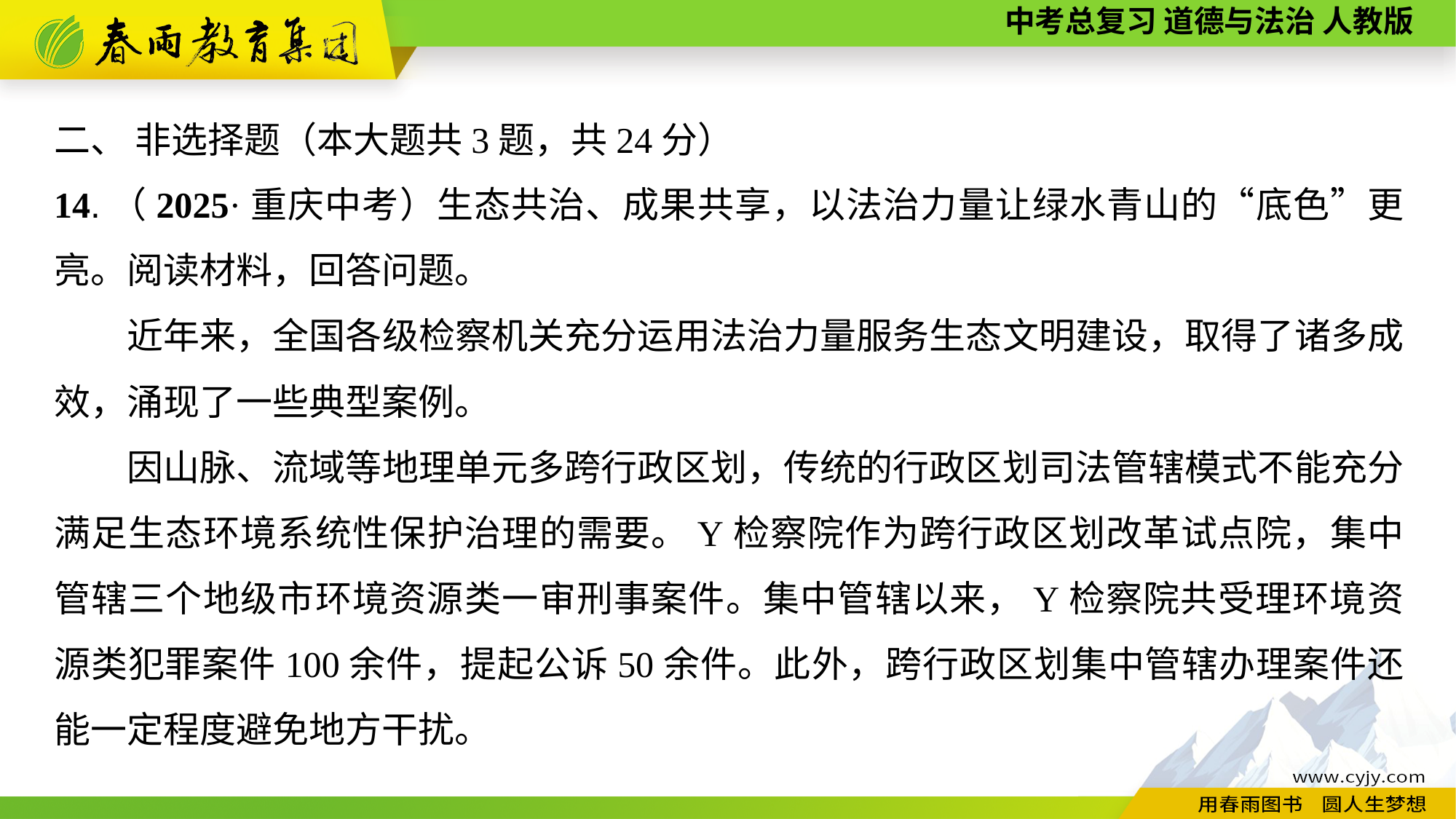

二、 非选择题（本大题共3题，共24分）
14.（2025·重庆中考）生态共治、成果共享，以法治力量让绿水青山的“底色”更亮。阅读材料，回答问题。
近年来，全国各级检察机关充分运用法治力量服务生态文明建设，取得了诸多成效，涌现了一些典型案例。
因山脉、流域等地理单元多跨行政区划，传统的行政区划司法管辖模式不能充分满足生态环境系统性保护治理的需要。Y检察院作为跨行政区划改革试点院，集中管辖三个地级市环境资源类一审刑事案件。集中管辖以来，Y检察院共受理环境资源类犯罪案件100余件，提起公诉50余件。此外，跨行政区划集中管辖办理案件还能一定程度避免地方干扰。